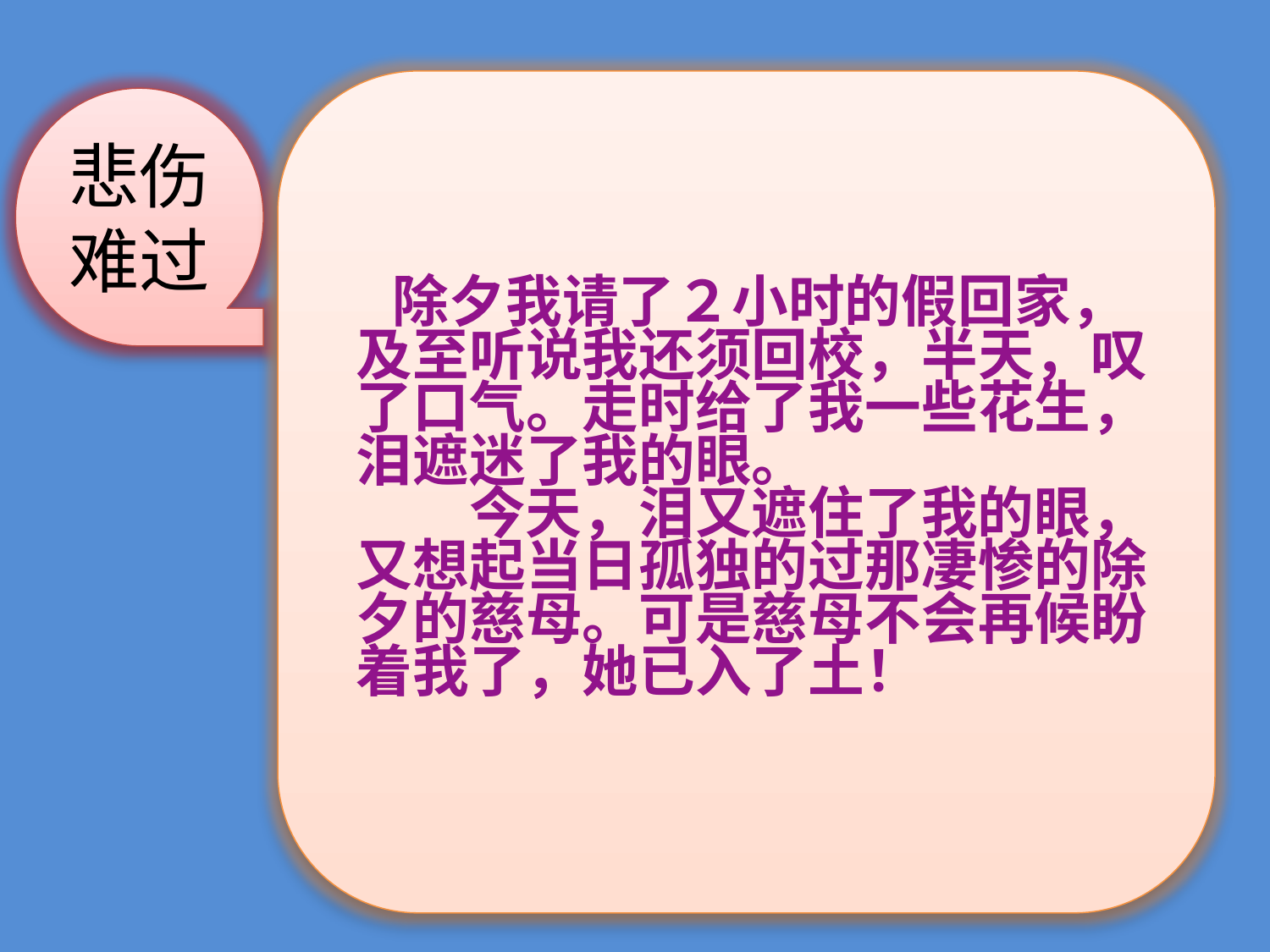

除夕我请了２小时的假回家，及至听说我还须回校，半天，叹了口气。走时给了我一些花生，泪遮迷了我的眼。
　　今天，泪又遮住了我的眼，又想起当日孤独的过那凄惨的除夕的慈母。可是慈母不会再候盼着我了，她已入了土！
悲伤难过